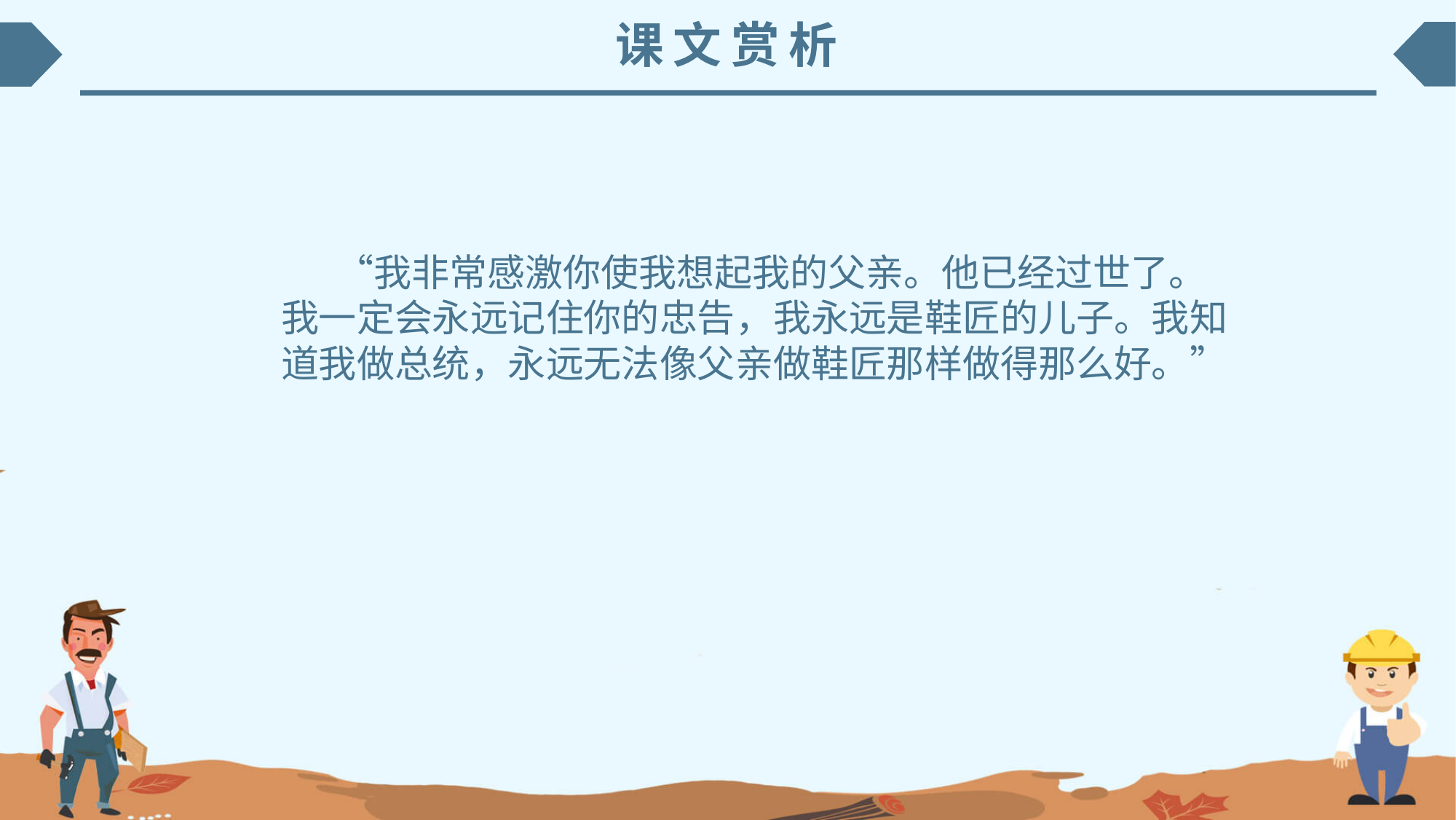

课文赏析

　  “我非常感激你使我想起我的父亲。他已经过世了。我一定会永远记住你的忠告，我永远是鞋匠的儿子。我知道我做总统，永远无法像父亲做鞋匠那样做得那么好。”